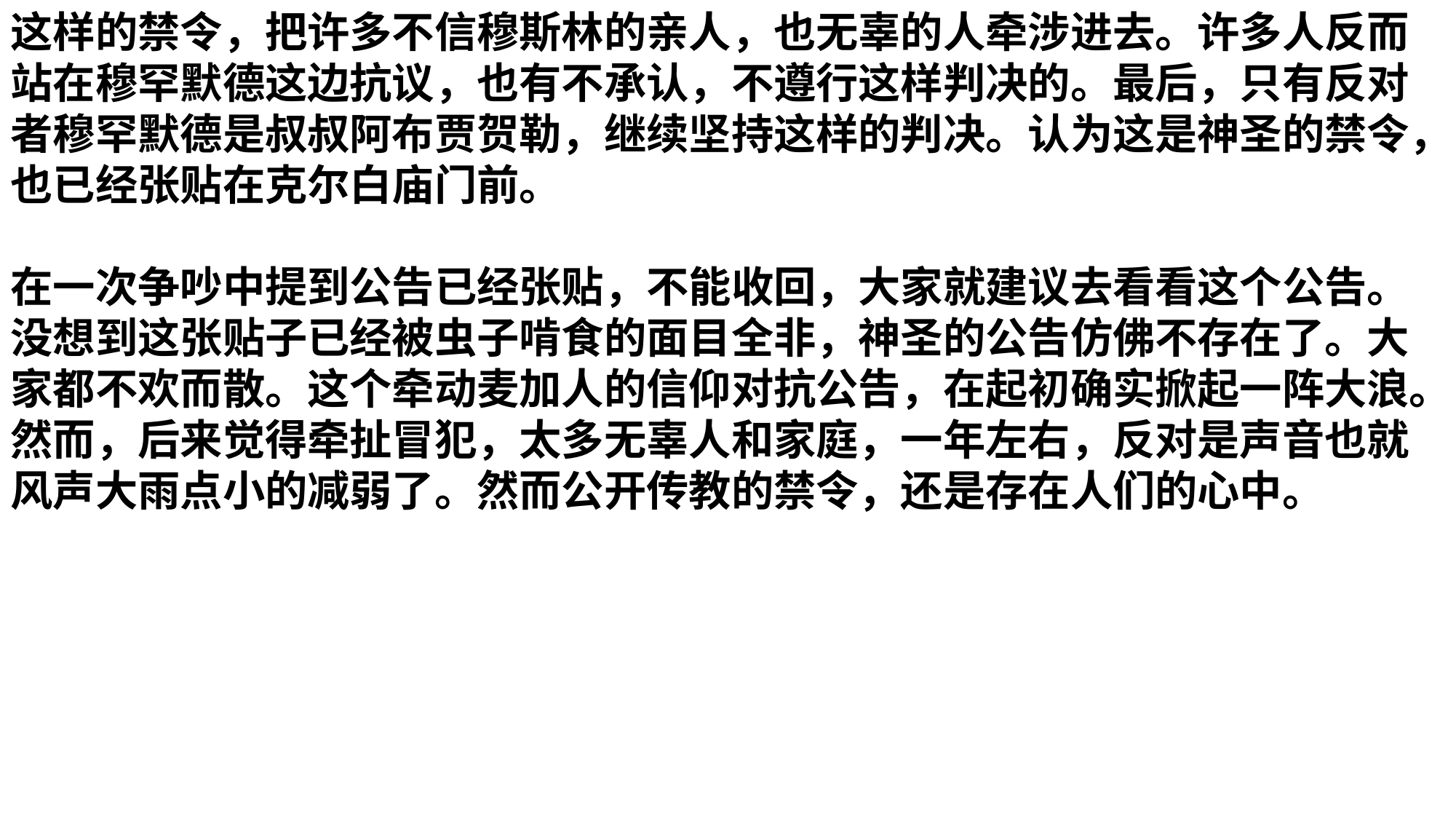

这样的禁令，把许多不信穆斯林的亲人，也无辜的人牵涉进去。许多人反而站在穆罕默德这边抗议，也有不承认，不遵行这样判决的。最后，只有反对者穆罕默德是叔叔阿布贾贺勒，继续坚持这样的判决。认为这是神圣的禁令，也已经张贴在克尔白庙门前。

在一次争吵中提到公告已经张贴，不能收回，大家就建议去看看这个公告。没想到这张贴子已经被虫子啃食的面目全非，神圣的公告仿佛不存在了。大家都不欢而散。这个牵动麦加人的信仰对抗公告，在起初确实掀起一阵大浪。然而，后来觉得牵扯冒犯，太多无辜人和家庭，一年左右，反对是声音也就风声大雨点小的减弱了。然而公开传教的禁令，还是存在人们的心中。